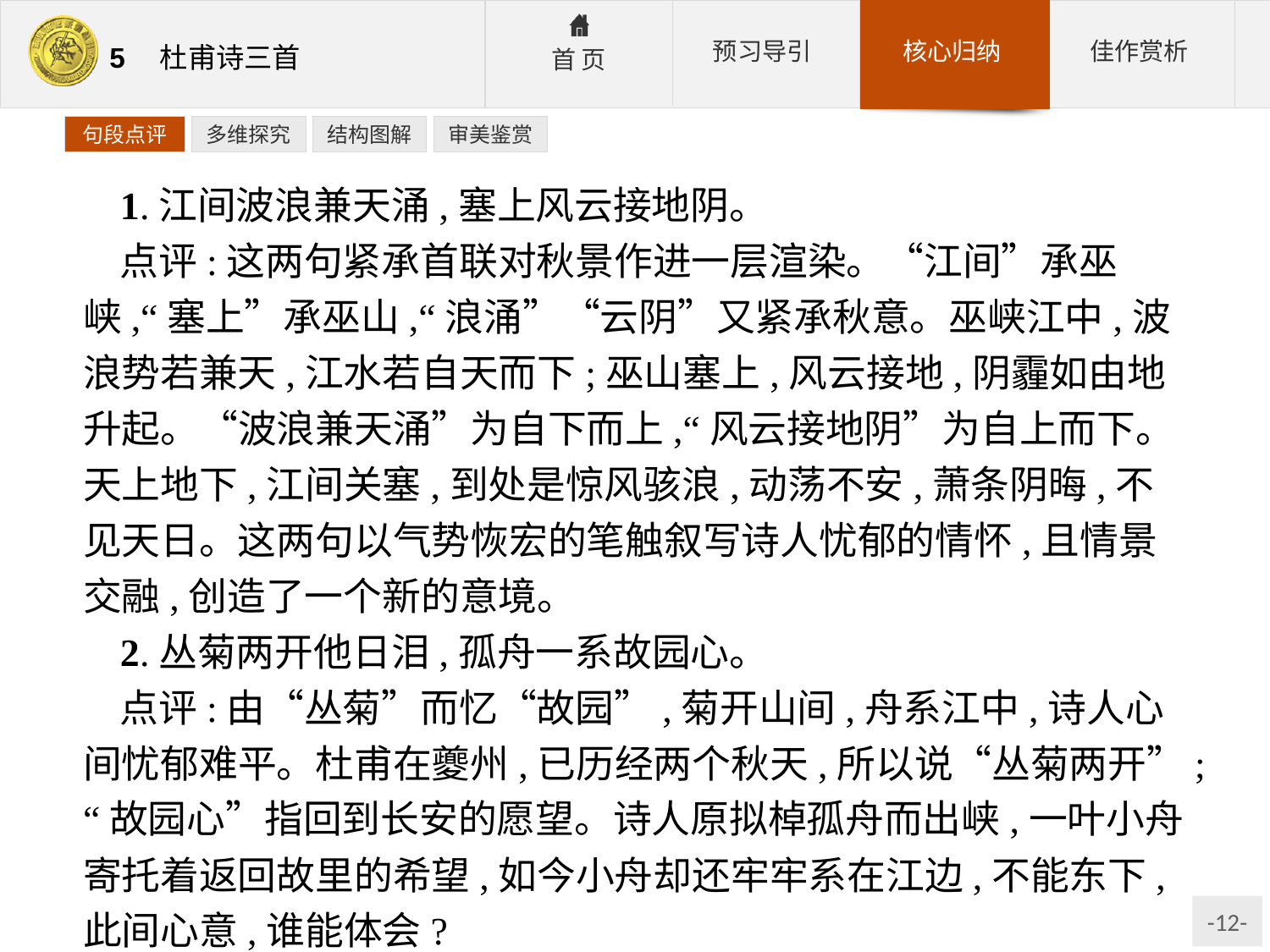

句段点评
多维探究
结构图解
审美鉴赏
1.江间波浪兼天涌,塞上风云接地阴。
点评:这两句紧承首联对秋景作进一层渲染。“江间”承巫峡,“塞上”承巫山,“浪涌”“云阴”又紧承秋意。巫峡江中,波浪势若兼天,江水若自天而下;巫山塞上,风云接地,阴霾如由地升起。“波浪兼天涌”为自下而上,“风云接地阴”为自上而下。天上地下,江间关塞,到处是惊风骇浪,动荡不安,萧条阴晦,不见天日。这两句以气势恢宏的笔触叙写诗人忧郁的情怀,且情景交融,创造了一个新的意境。
2.丛菊两开他日泪,孤舟一系故园心。
点评:由“丛菊”而忆“故园”,菊开山间,舟系江中,诗人心间忧郁难平。杜甫在夔州,已历经两个秋天,所以说“丛菊两开”;“故园心”指回到长安的愿望。诗人原拟棹孤舟而出峡,一叶小舟寄托着返回故里的希望,如今小舟却还牢牢系在江边,不能东下,此间心意,谁能体会?